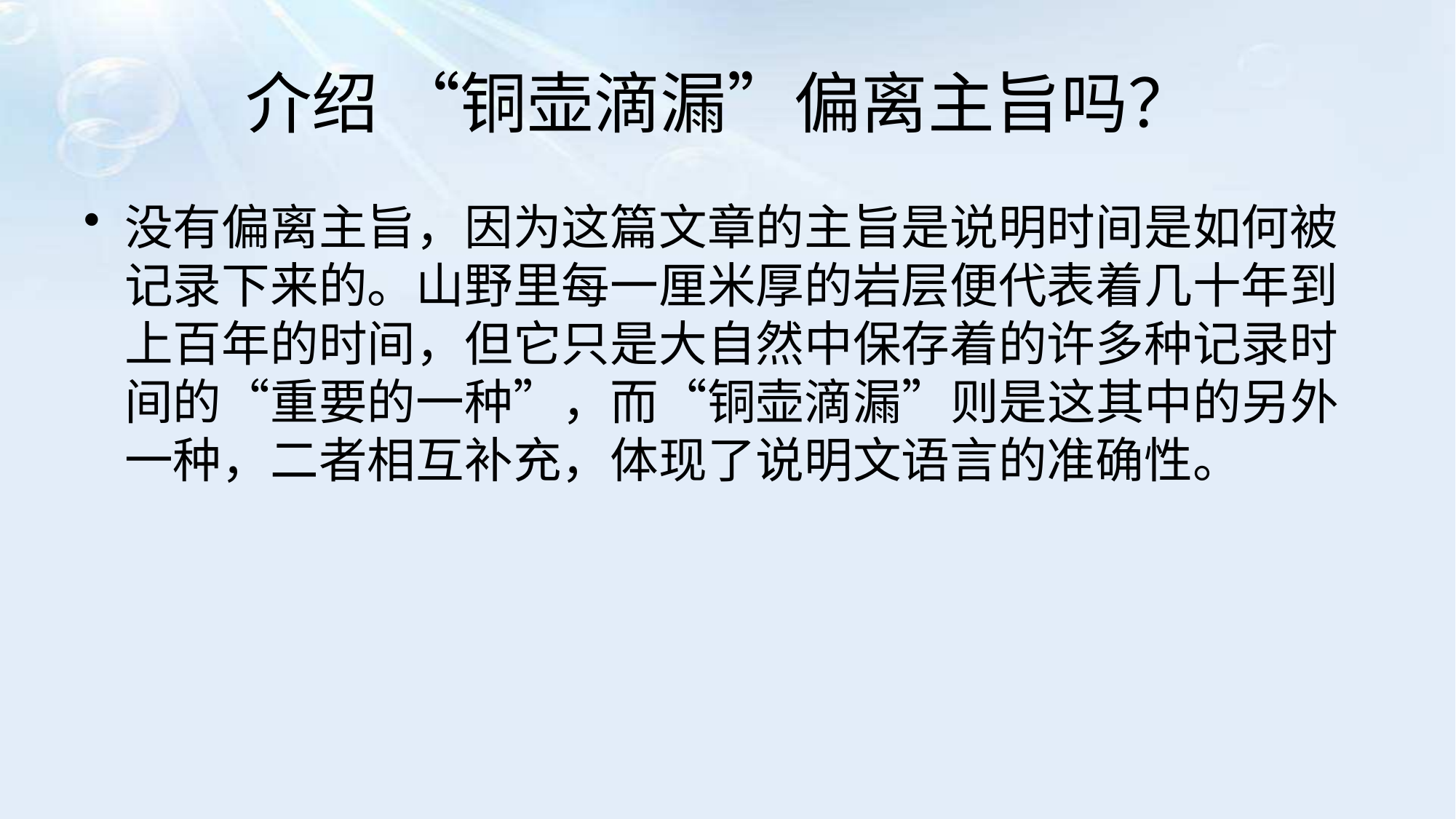

# 介绍 “铜壶滴漏”偏离主旨吗？
没有偏离主旨，因为这篇文章的主旨是说明时间是如何被记录下来的。山野里每一厘米厚的岩层便代表着几十年到上百年的时间，但它只是大自然中保存着的许多种记录时间的“重要的一种”，而“铜壶滴漏”则是这其中的另外一种，二者相互补充，体现了说明文语言的准确性。